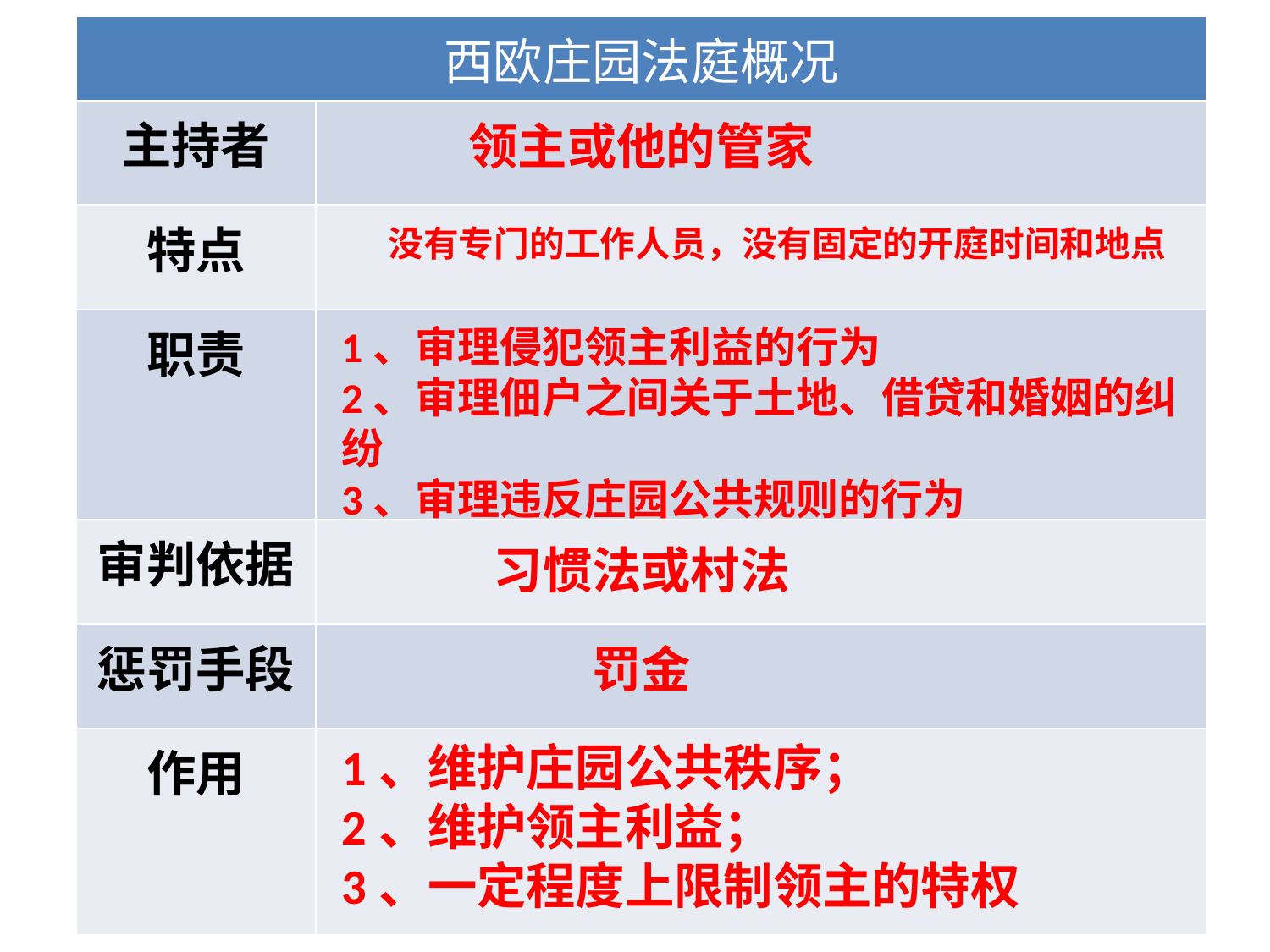

| 西欧庄园法庭概况 |  |
| --- | --- |
| 主持者 |  |
| 特点 |  |
| 职责 |  |
| 审判依据 |  |
| 惩罚手段 |  |
| 作用 |  |
领主或他的管家
没有专门的工作人员，没有固定的开庭时间和地点
1、审理侵犯领主利益的行为
2、审理佃户之间关于土地、借贷和婚姻的纠纷
3、审理违反庄园公共规则的行为
习惯法或村法
罚金
1、维护庄园公共秩序；
2、维护领主利益；
3、一定程度上限制领主的特权